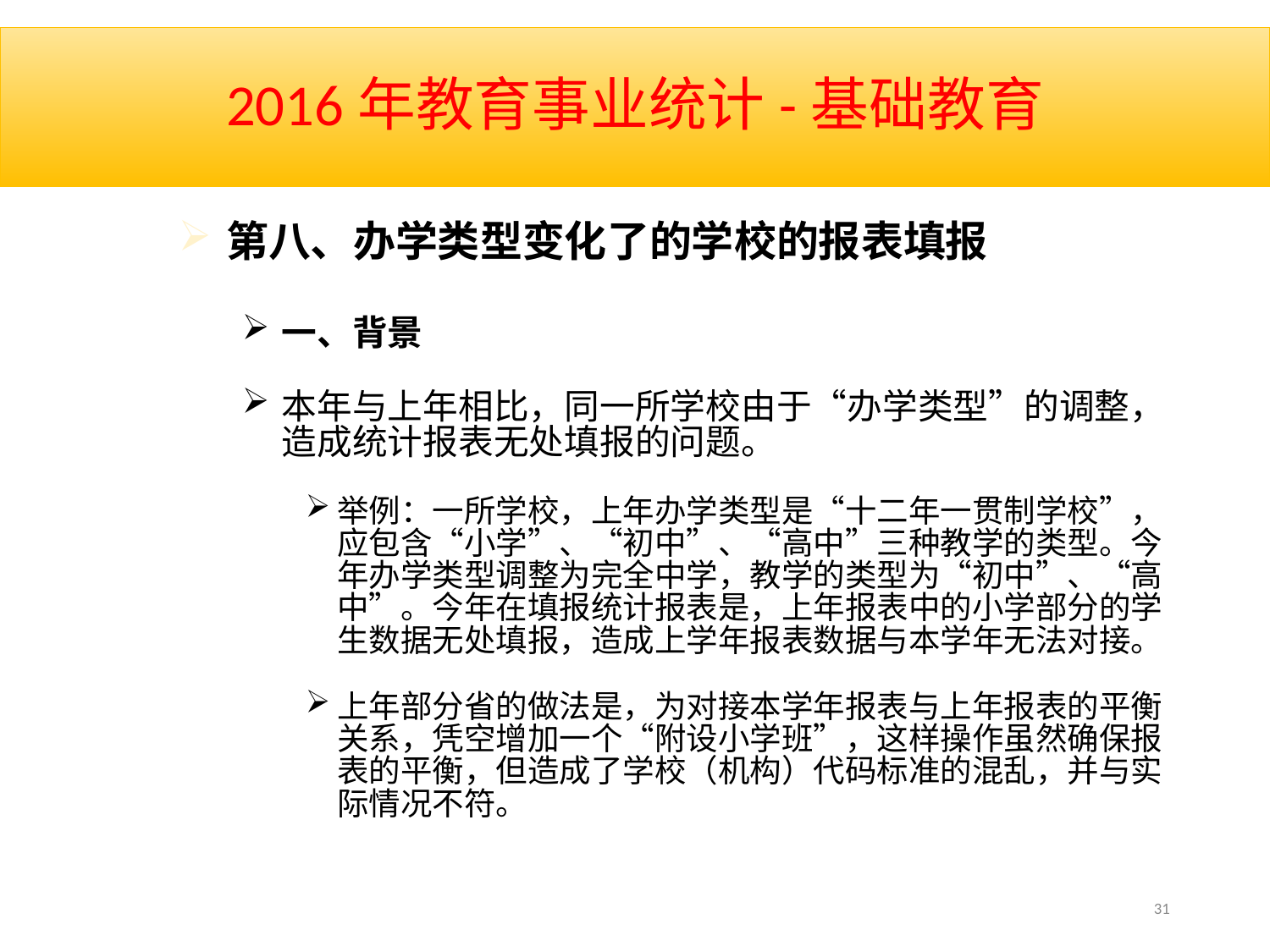

# 2016年教育事业统计-基础教育
第八、办学类型变化了的学校的报表填报

一、背景

本年与上年相比，同一所学校由于“办学类型”的调整，造成统计报表无处填报的问题。

举例：一所学校，上年办学类型是“十二年一贯制学校”，应包含“小学”、“初中”、“高中”三种教学的类型。今年办学类型调整为完全中学，教学的类型为“初中”、“高中”。今年在填报统计报表是，上年报表中的小学部分的学生数据无处填报，造成上学年报表数据与本学年无法对接。

上年部分省的做法是，为对接本学年报表与上年报表的平衡关系，凭空增加一个“附设小学班”，这样操作虽然确保报表的平衡，但造成了学校（机构）代码标准的混乱，并与实际情况不符。
31